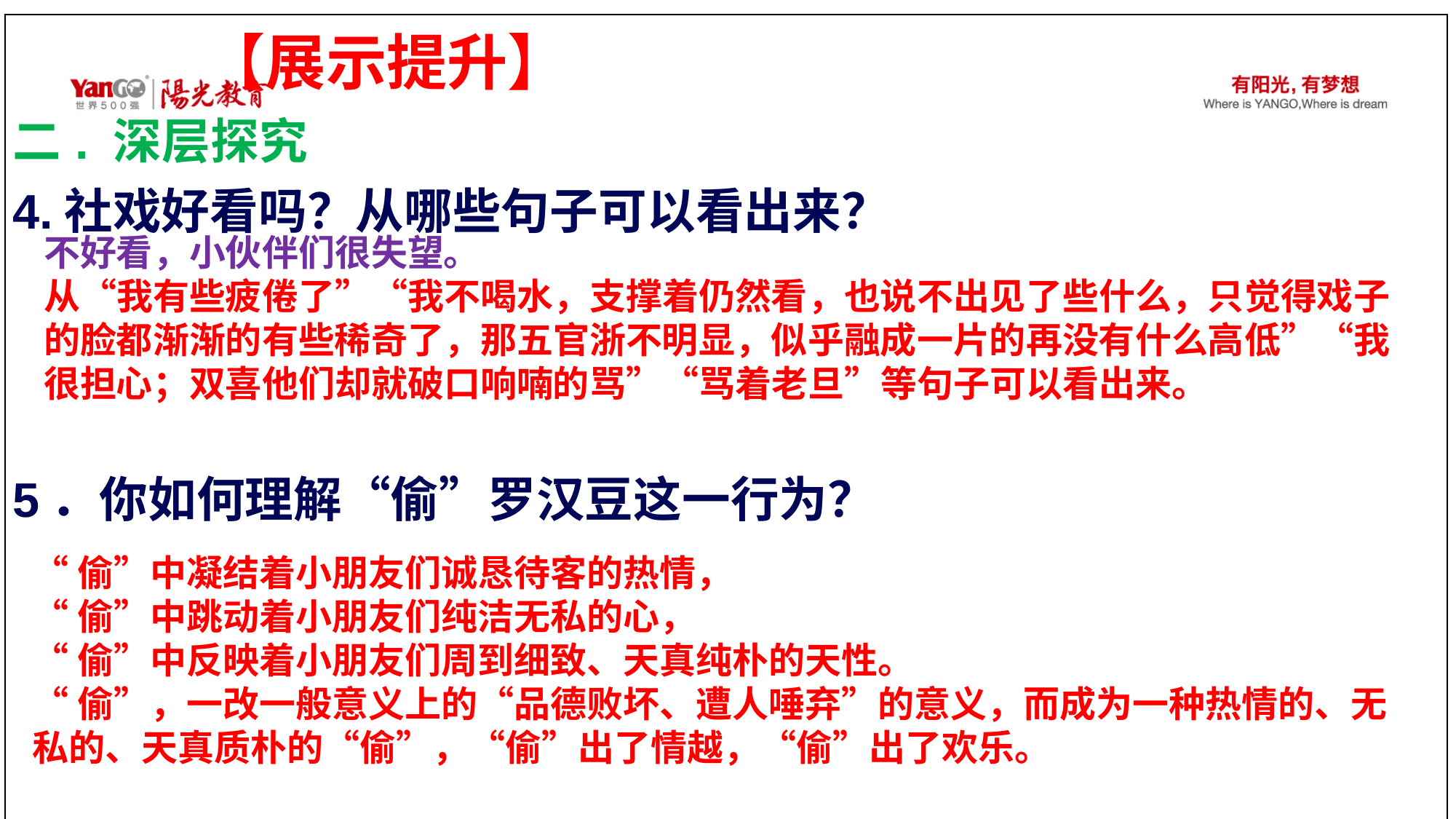

| 【展示提升】 二. 深层探究 4.社戏好看吗？从哪些句子可以看出来？ 5．你如何理解“偷”罗汉豆这一行为？ |
| --- |
不好看，小伙伴们很失望。
从“我有些疲倦了”“我不喝水，支撑着仍然看，也说不出见了些什么，只觉得戏子的脸都渐渐的有些稀奇了，那五官浙不明显，似乎融成一片的再没有什么高低”“我很担心；双喜他们却就破口响喃的骂”“骂着老旦”等句子可以看出来。
“偷”中凝结着小朋友们诚恳待客的热情，
“偷”中跳动着小朋友们纯洁无私的心，
“偷”中反映着小朋友们周到细致、天真纯朴的天性。
“偷”，一改一般意义上的“品德败坏、遭人唾弃”的意义，而成为一种热情的、无私的、天真质朴的“偷”，“偷”出了情越，“偷”出了欢乐。